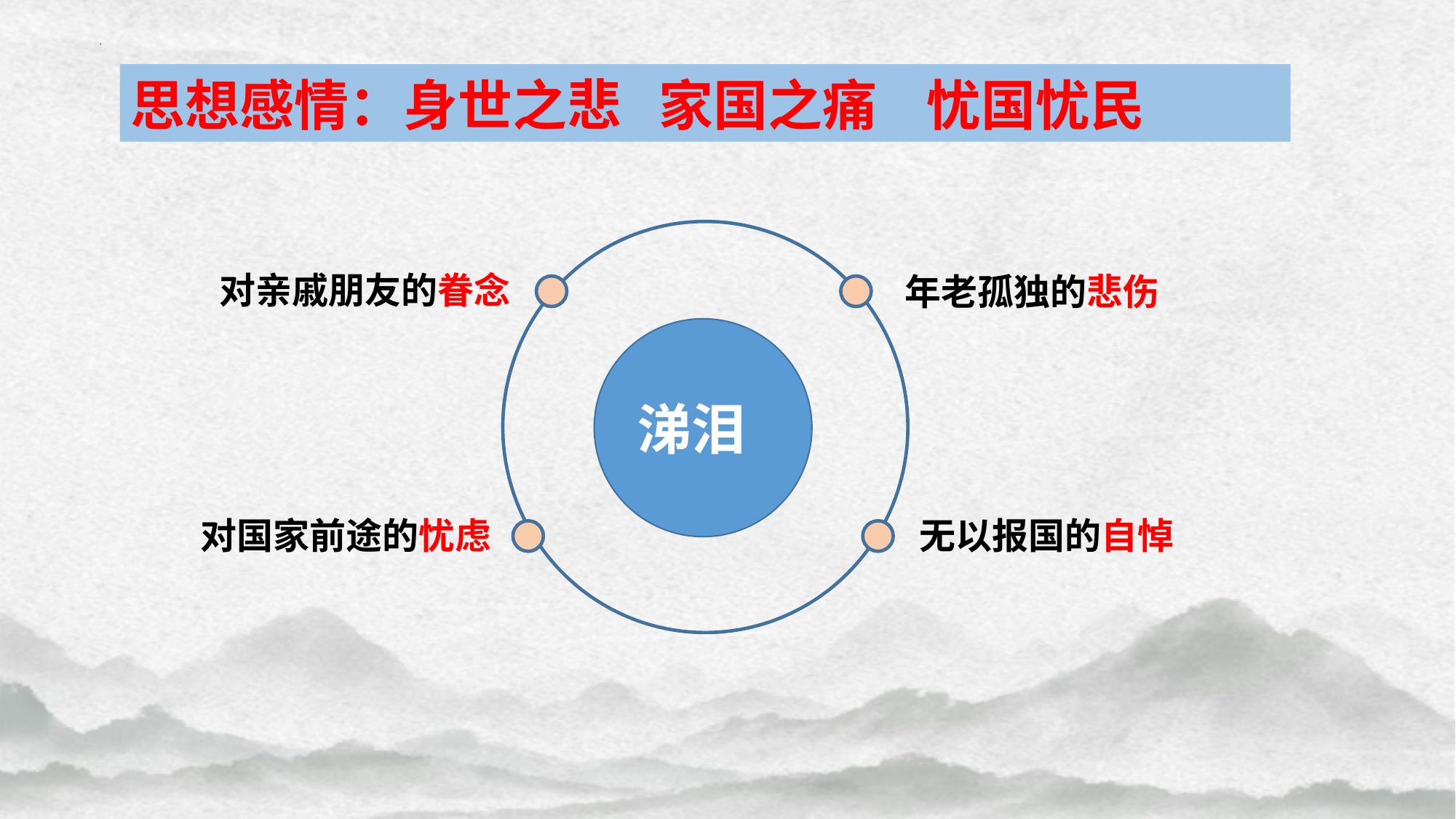

思想感情：身世之悲   家国之痛    忧国忧民

涕泪

对亲戚朋友的眷念
年老孤独的悲伤
对国家前途的忧虑
无以报国的自悼